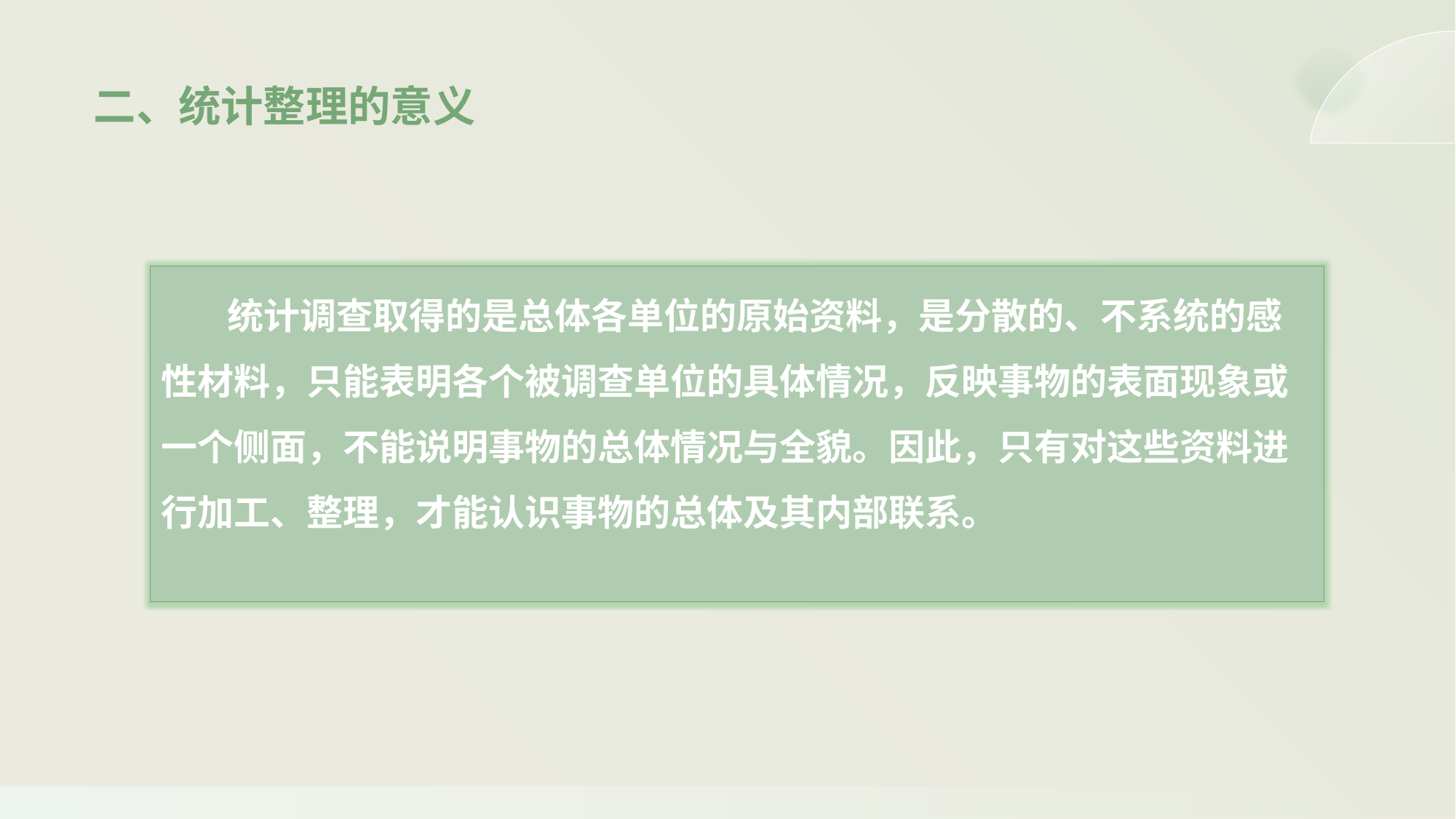

二、统计整理的意义

       统计调查取得的是总体各单位的原始资料，是分散的、不系统的感性材料，只能表明各个被调查单位的具体情况，反映事物的表面现象或一个侧面，不能说明事物的总体情况与全貌。因此，只有对这些资料进行加工、整理，才能认识事物的总体及其内部联系。